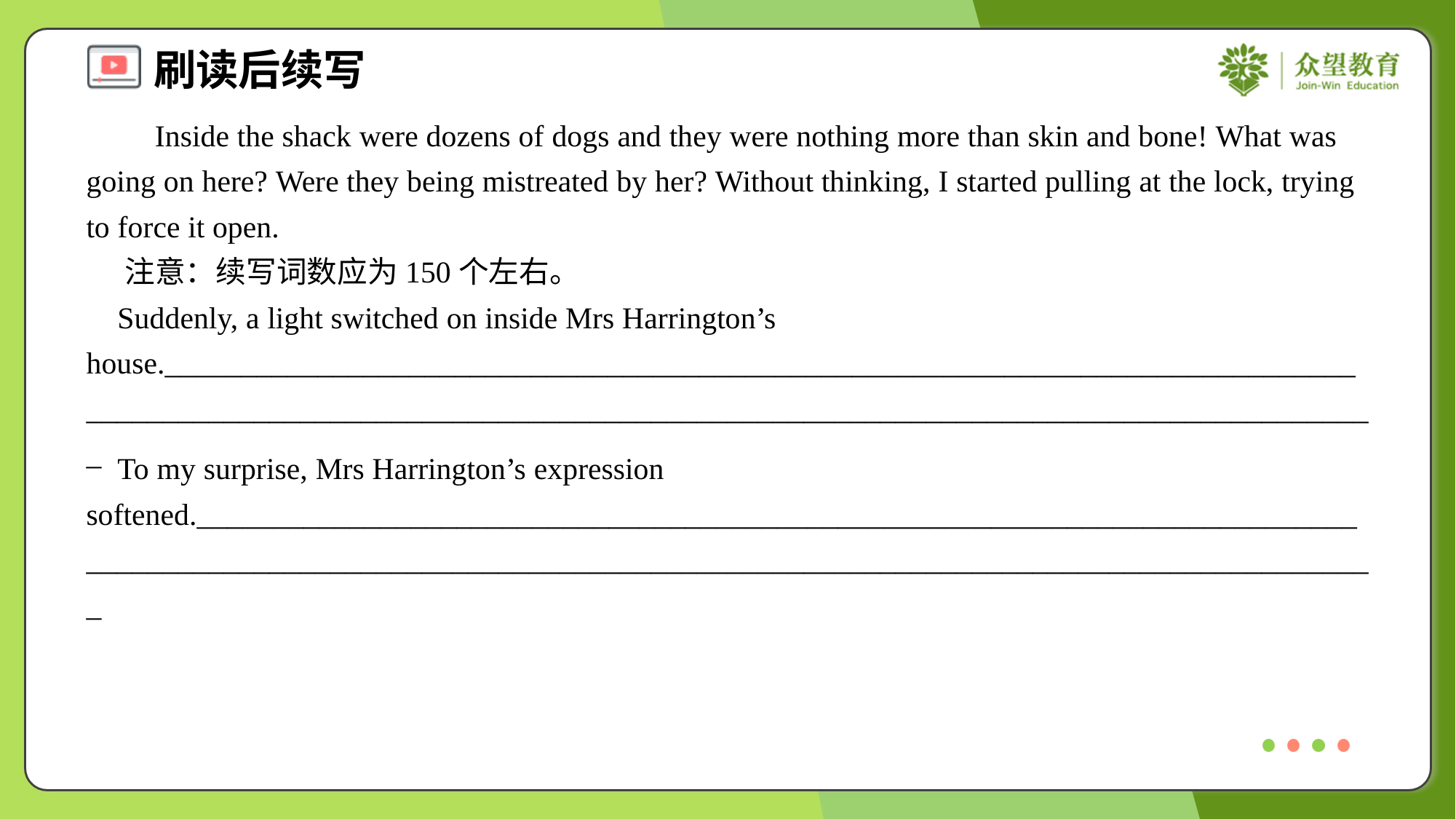

Inside the shack were dozens of dogs and they were nothing more than skin and bone! What was going on here? Were they being mistreated by her? Without thinking, I started pulling at the lock, trying to force it open.
    注意：续写词数应为150个左右。
    Suddenly, a light switched on inside Mrs Harrington’s house.___________________________________________________________________________________________________________________________________________________________________
    To my surprise, Mrs Harrington’s expression softened._________________________________________________________________________________________________________________________________________________________________#3